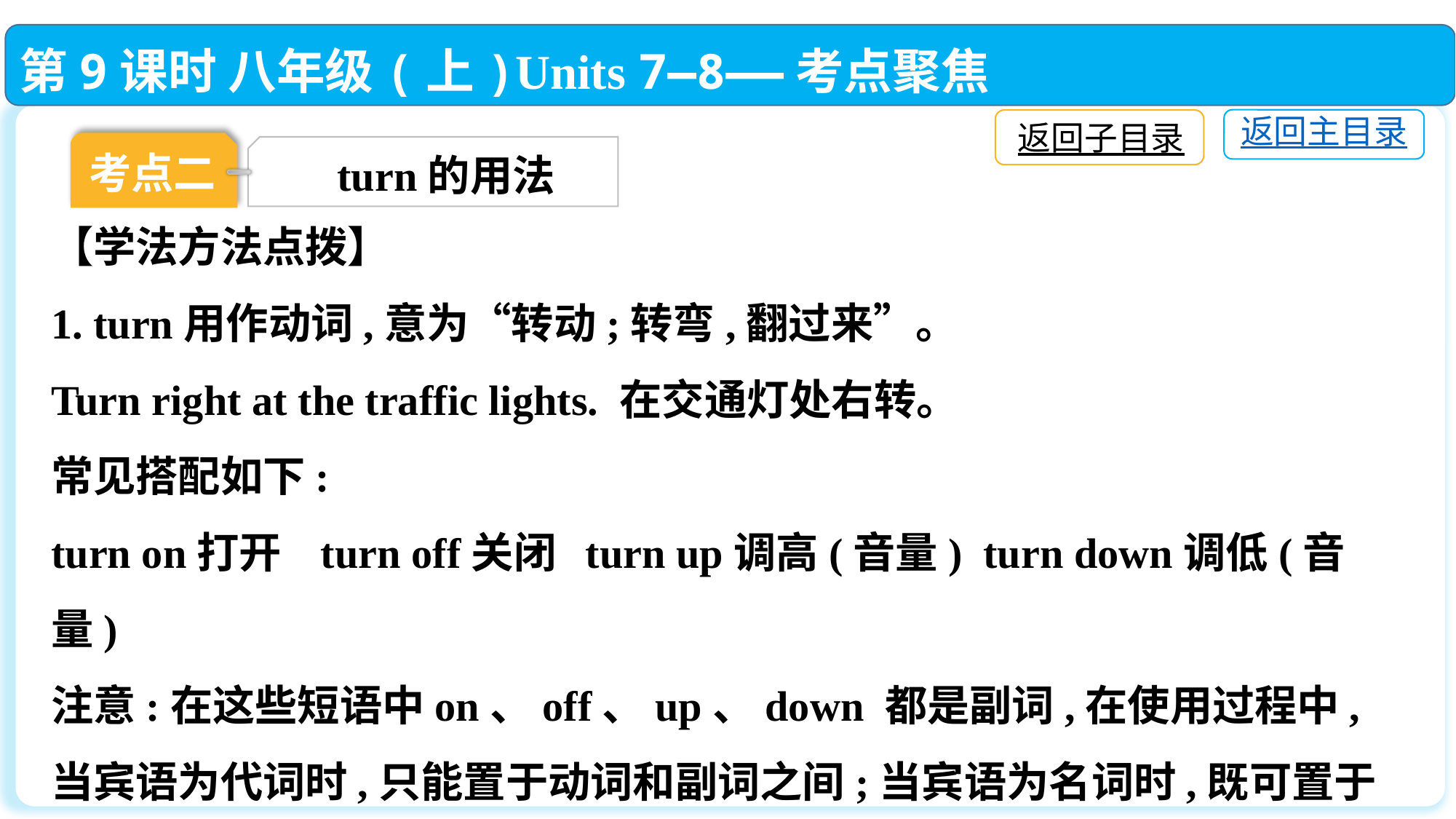

第9课时 八年级(上)Units 7—8——考点聚焦

返回主目录

返回子目录
考点二
 turn的用法

【学法方法点拨】
1. turn用作动词,意为“转动;转弯,翻过来”。
Turn right at the traffic lights. 在交通灯处右转。
常见搭配如下:
turn on打开   turn off关闭  turn up调高(音量)  turn down调低(音量)
注意:在这些短语中on、off、up、down 都是副词,在使用过程中,当宾语为代词时,只能置于动词和副词之间;当宾语为名词时,既可置于动词和副词之间,也可置于副词之后。